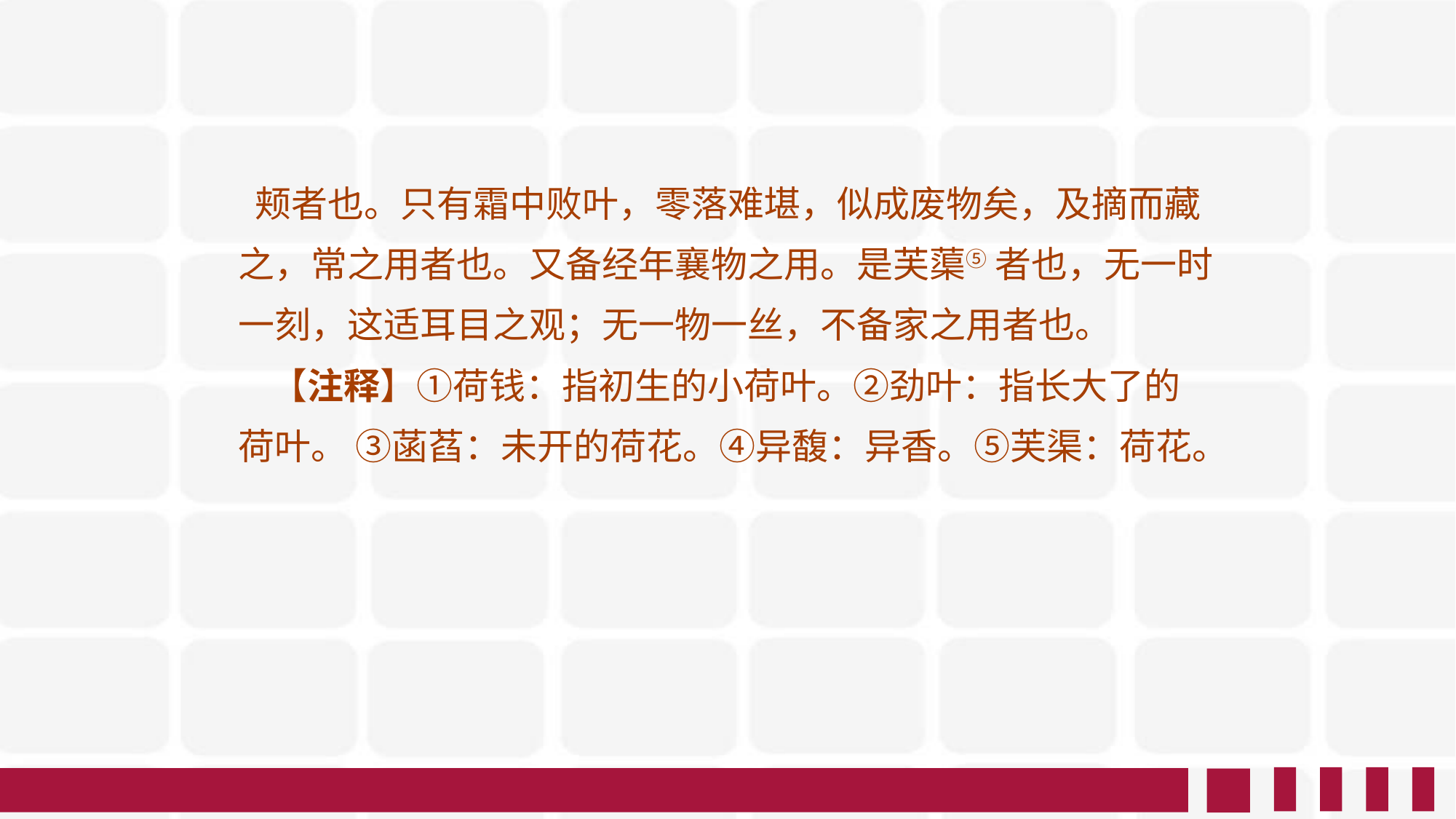

颊者也。只有霜中败叶，零落难堪，似成废物矣，及摘而藏之，常之用者也。又备经年襄物之用。是芙蕖⑤ 者也，无一时一刻，这适耳目之观；无一物一丝，不备家之用者也。
   【注释】①荷钱：指初生的小荷叶。②劲叶：指长大了的荷叶。 ③菡萏：未开的荷花。④异馥：异香。⑤芙渠：荷花。